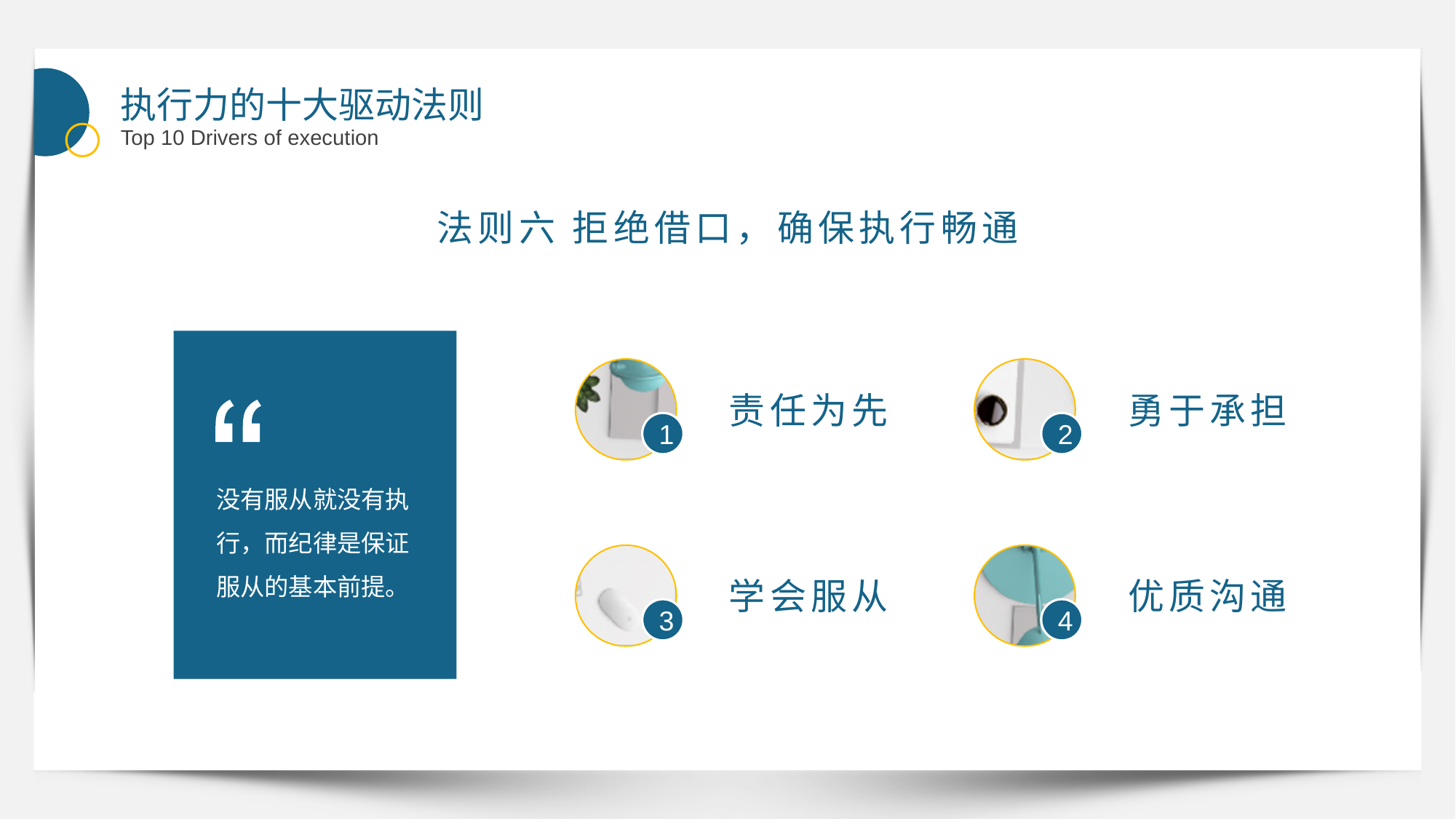

执行力的十大驱动法则
Top 10 Drivers of execution
法则六 拒绝借口，确保执行畅通

责任为先
勇于承担

1
2
没有服从就没有执行，而纪律是保证服从的基本前提。

学会服从
优质沟通
3
4